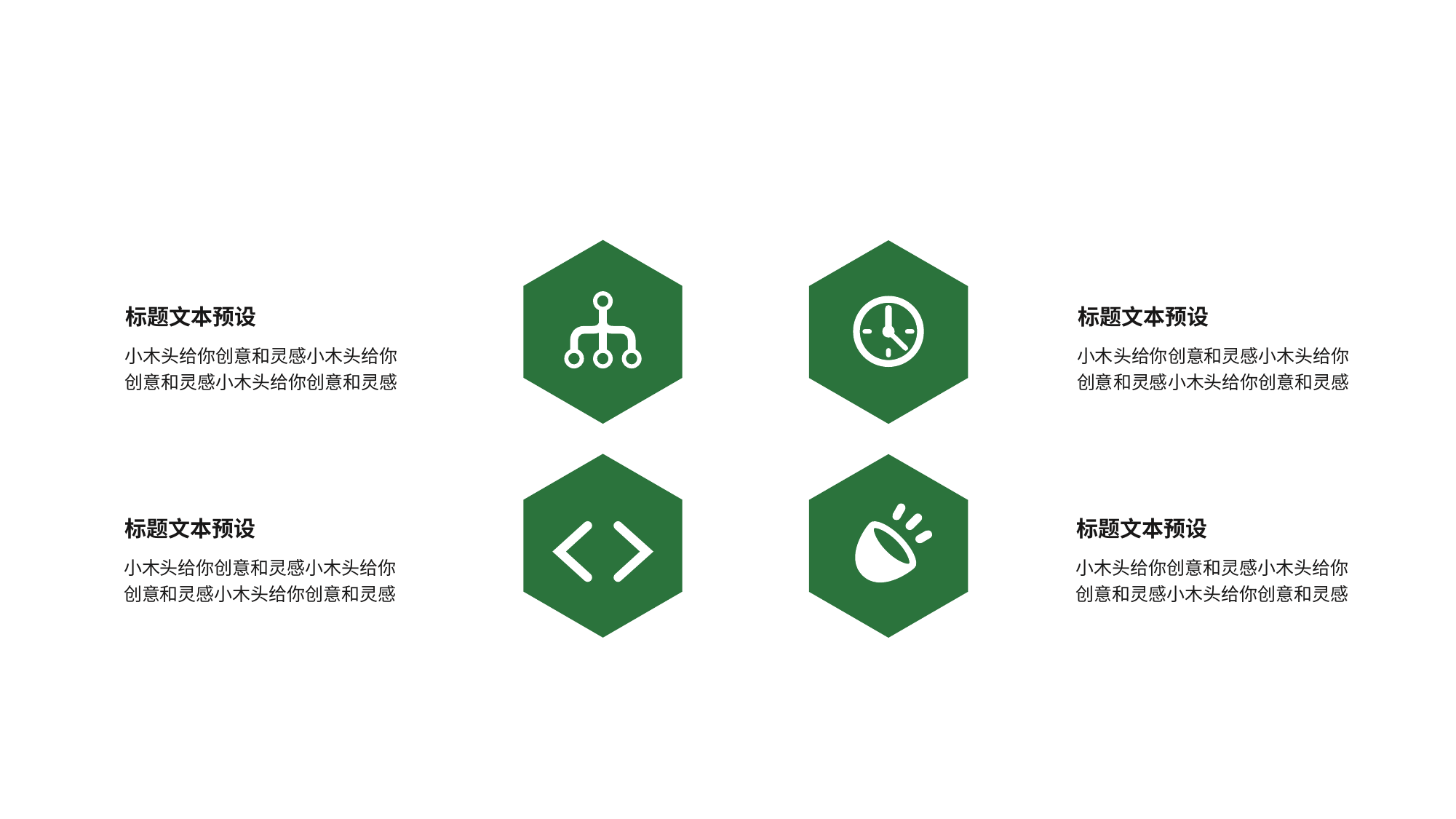

标题文本预设
标题文本预设
小木头给你创意和灵感小木头给你创意和灵感小木头给你创意和灵感
小木头给你创意和灵感小木头给你创意和灵感小木头给你创意和灵感
标题文本预设
标题文本预设
小木头给你创意和灵感小木头给你创意和灵感小木头给你创意和灵感
小木头给你创意和灵感小木头给你创意和灵感小木头给你创意和灵感